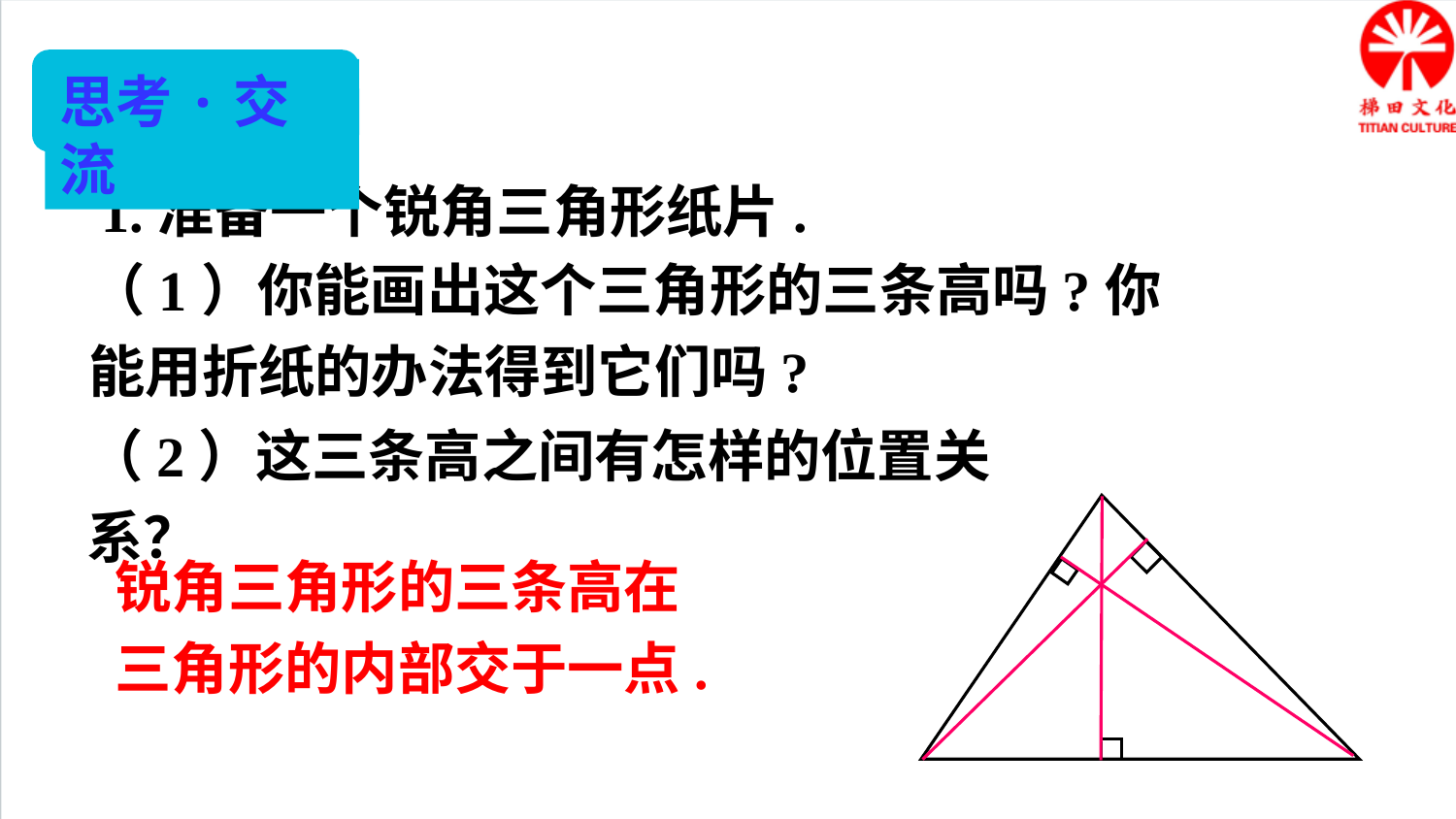

思考·交流
1.准备一个锐角三角形纸片.
（1）你能画出这个三角形的三条高吗?你能用折纸的办法得到它们吗?
（2）这三条高之间有怎样的位置关系？

锐角三角形的三条高在
三角形的内部交于一点.